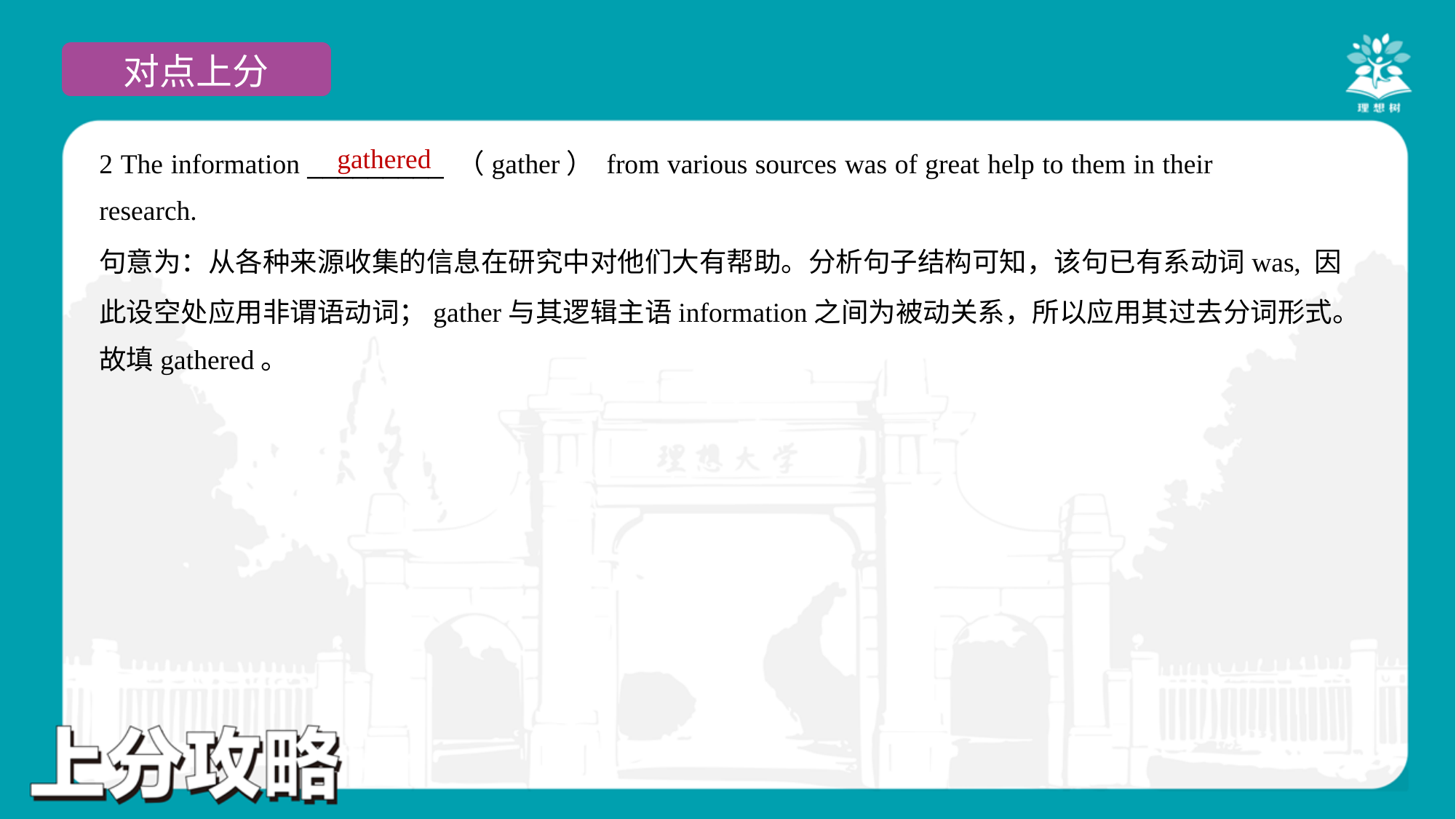

gathered
2 The information _________ （gather） from various sources was of great help to them in their
research.
句意为：从各种来源收集的信息在研究中对他们大有帮助。分析句子结构可知，该句已有系动词was, 因
此设空处应用非谓语动词；gather与其逻辑主语information之间为被动关系，所以应用其过去分词形式。
故填gathered。